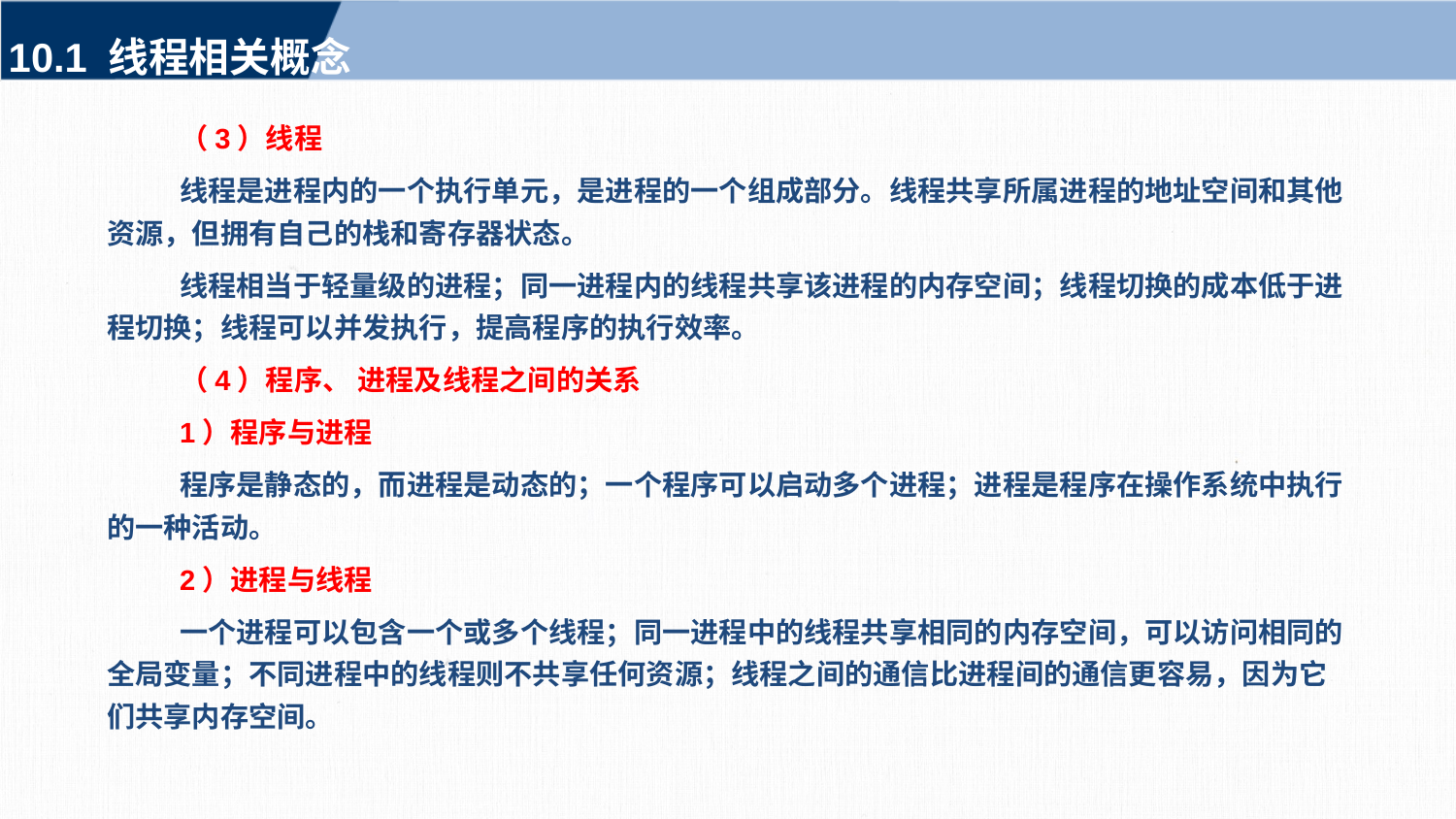

10.1 线程相关概念

（3）线程
线程是进程内的一个执行单元，是进程的一个组成部分。线程共享所属进程的地址空间和其他资源，但拥有自己的栈和寄存器状态。
线程相当于轻量级的进程；同一进程内的线程共享该进程的内存空间；线程切换的成本低于进程切换；线程可以并发执行，提高程序的执行效率。
（4）程序、 进程及线程之间的关系
1）程序与进程
程序是静态的，而进程是动态的；一个程序可以启动多个进程；进程是程序在操作系统中执行的一种活动。
2）进程与线程
一个进程可以包含一个或多个线程；同一进程中的线程共享相同的内存空间，可以访问相同的全局变量；不同进程中的线程则不共享任何资源；线程之间的通信比进程间的通信更容易，因为它们共享内存空间。